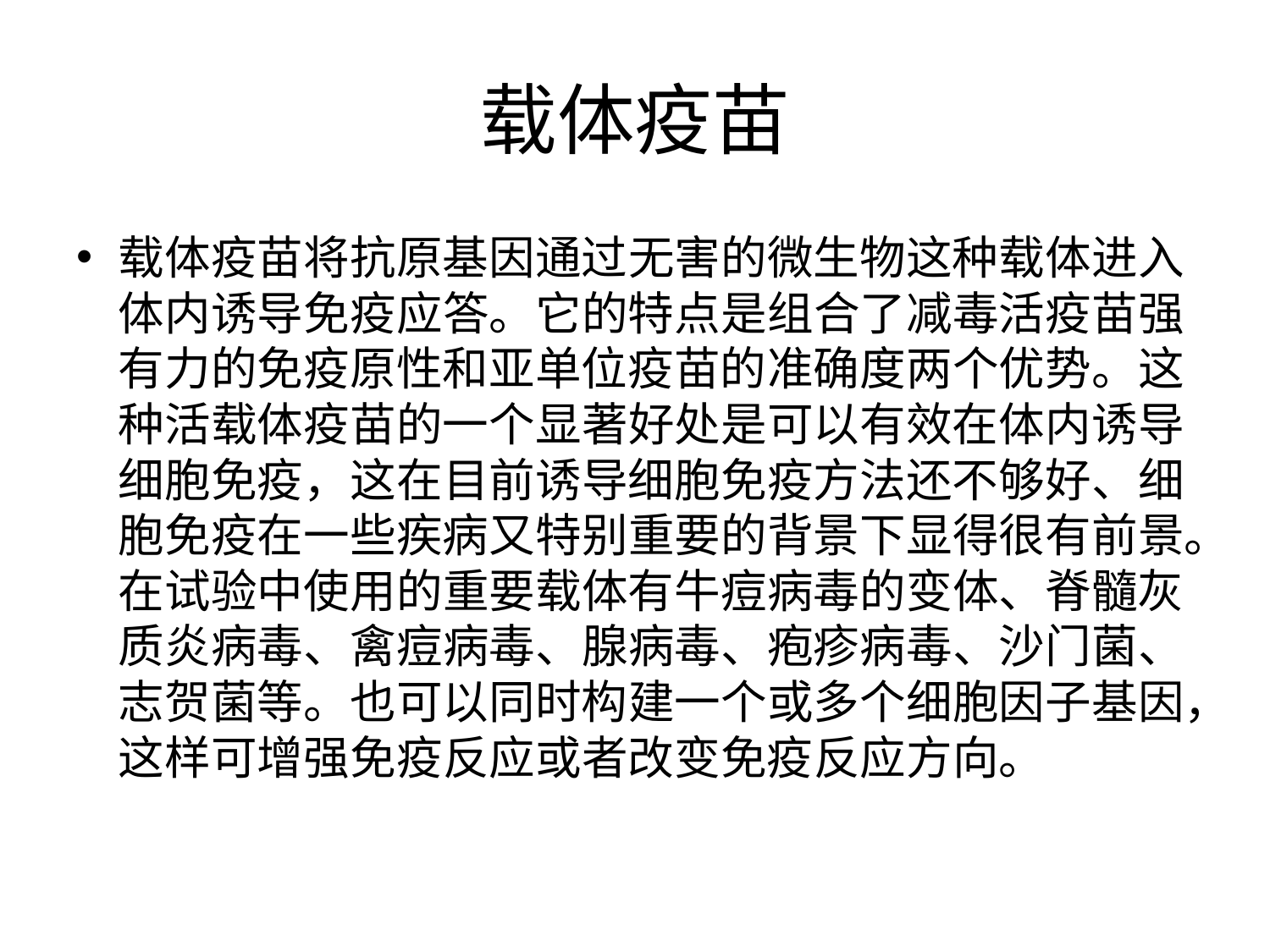

# 载体疫苗
载体疫苗将抗原基因通过无害的微生物这种载体进入体内诱导免疫应答。它的特点是组合了减毒活疫苗强有力的免疫原性和亚单位疫苗的准确度两个优势。这种活载体疫苗的一个显著好处是可以有效在体内诱导细胞免疫，这在目前诱导细胞免疫方法还不够好、细胞免疫在一些疾病又特别重要的背景下显得很有前景。在试验中使用的重要载体有牛痘病毒的变体、脊髓灰质炎病毒、禽痘病毒、腺病毒、疱疹病毒、沙门菌、志贺菌等。也可以同时构建一个或多个细胞因子基因，这样可增强免疫反应或者改变免疫反应方向。